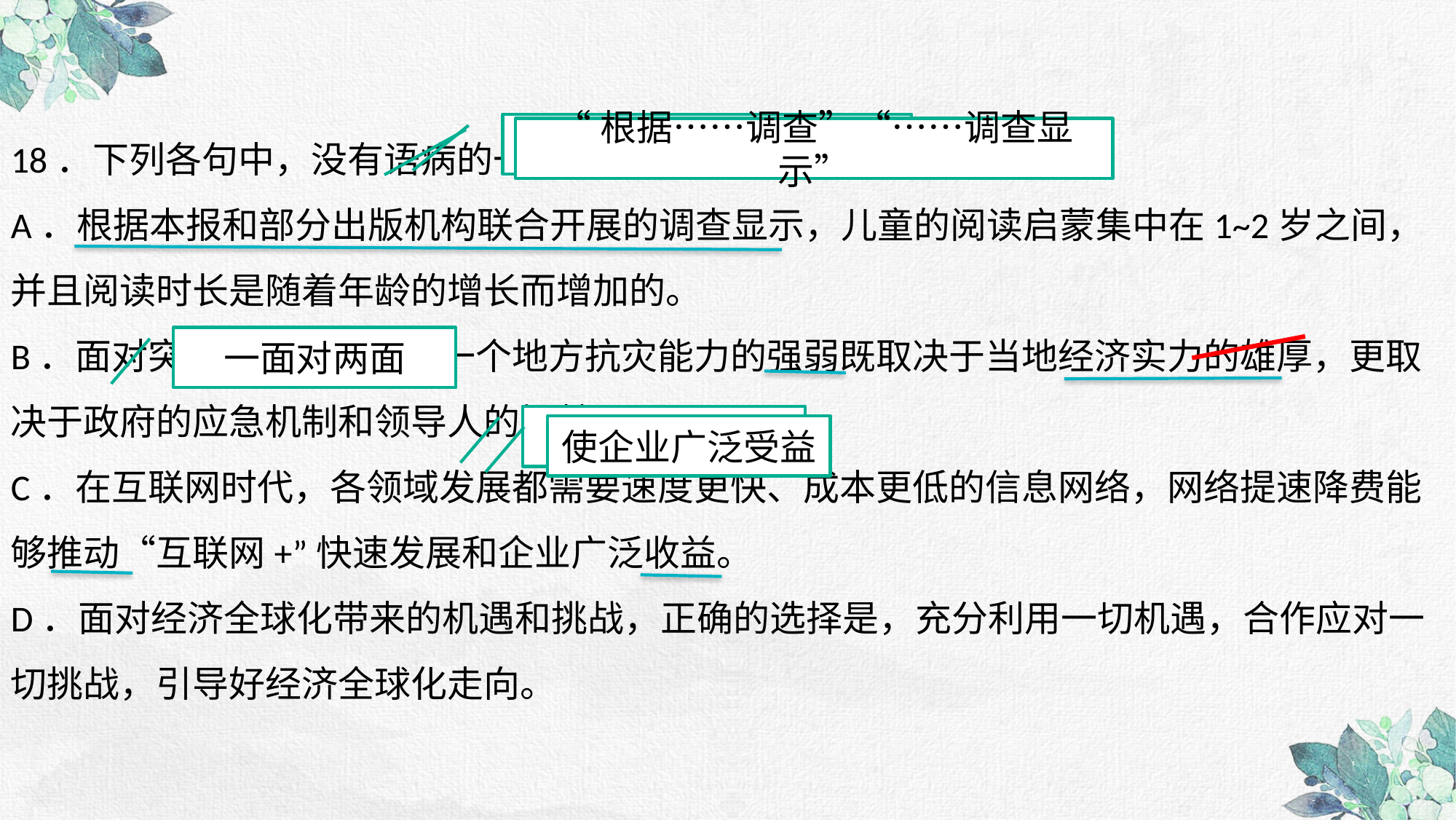

18．下列各句中，没有语病的一句是（3分）
A．根据本报和部分出版机构联合开展的调查显示，儿童的阅读启蒙集中在1~2岁之间，并且阅读时长是随着年龄的增长而增加的。
B．面对突然发生的灾难，一个地方抗灾能力的强弱既取决于当地经济实力的雄厚，更取决于政府的应急机制和领导人的智慧。
C．在互联网时代，各领域发展都需要速度更快、成本更低的信息网络，网络提速降费能够推动“互联网+”快速发展和企业广泛收益。
D．面对经济全球化带来的机遇和挑战，正确的选择是，充分利用一切机遇，合作应对一切挑战，引导好经济全球化走向。
结构混乱：句式杂糅
“根据……调查”“……调查显示”
一面对两面

搭配不当
使企业广泛受益